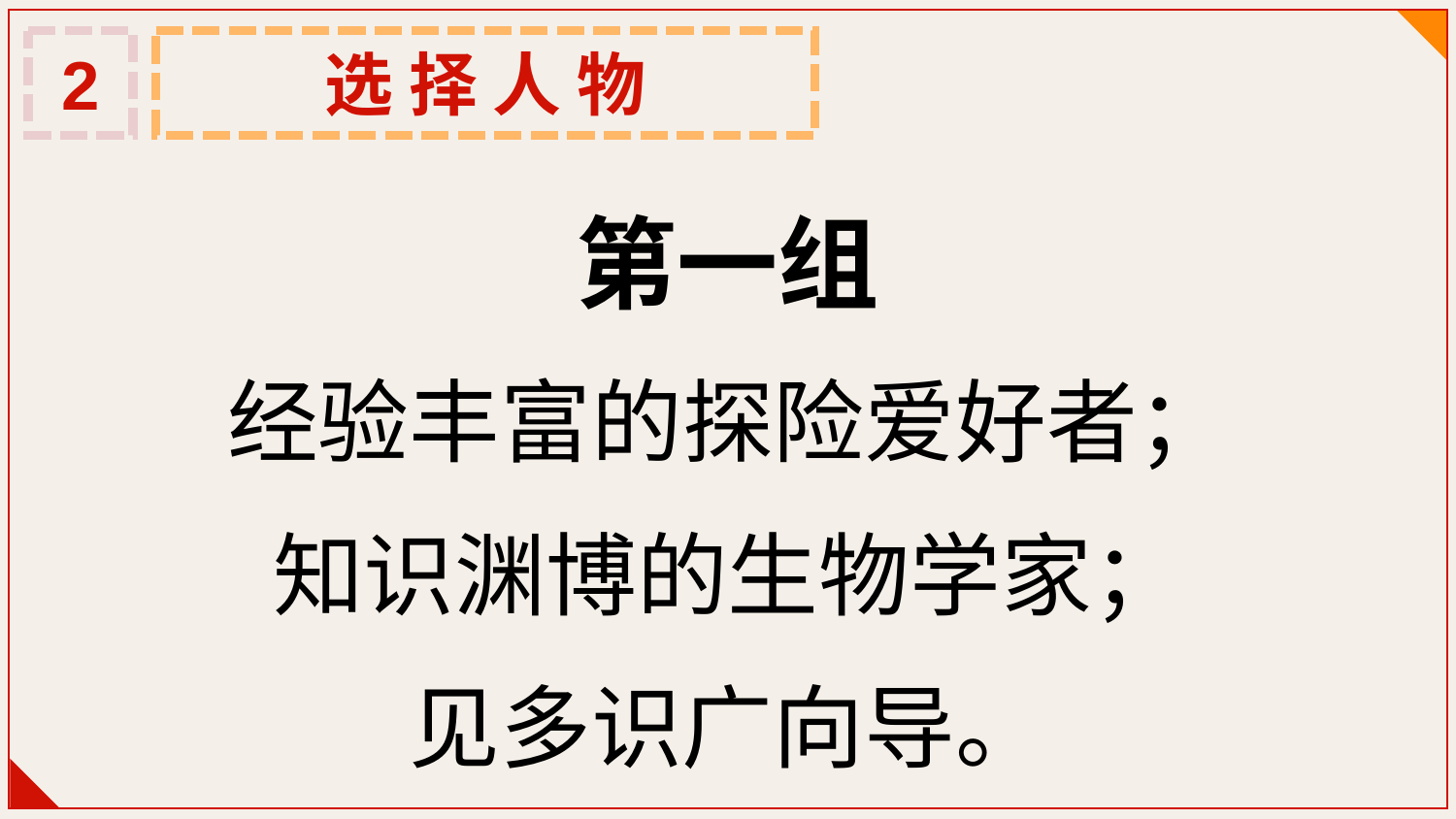

2
选 择 人 物
第一组
经验丰富的探险爱好者；
知识渊博的生物学家；
见多识广向导。